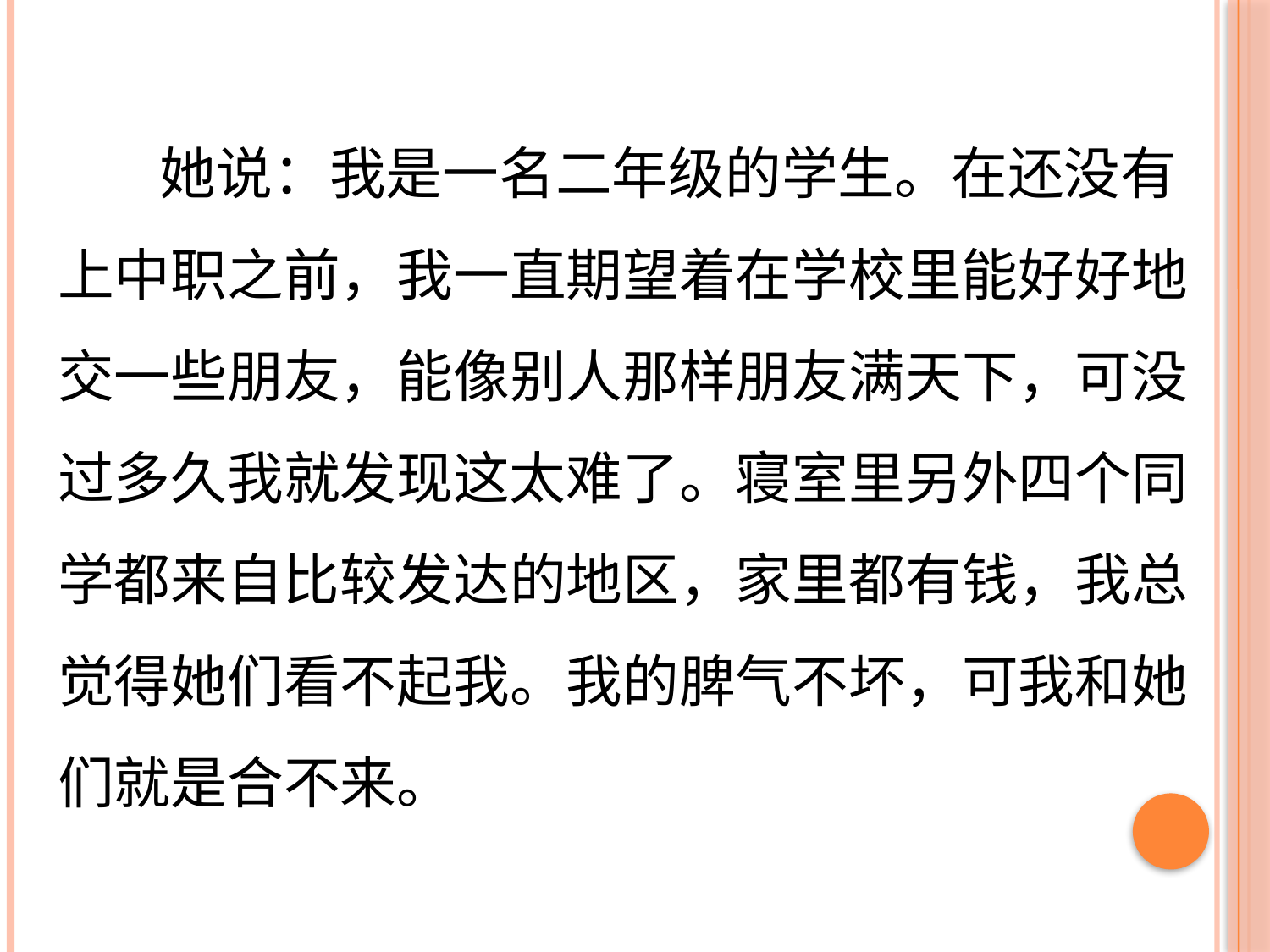

她说：我是一名二年级的学生。在还没有上中职之前，我一直期望着在学校里能好好地交一些朋友，能像别人那样朋友满天下，可没过多久我就发现这太难了。寝室里另外四个同学都来自比较发达的地区，家里都有钱，我总觉得她们看不起我。我的脾气不坏，可我和她们就是合不来。